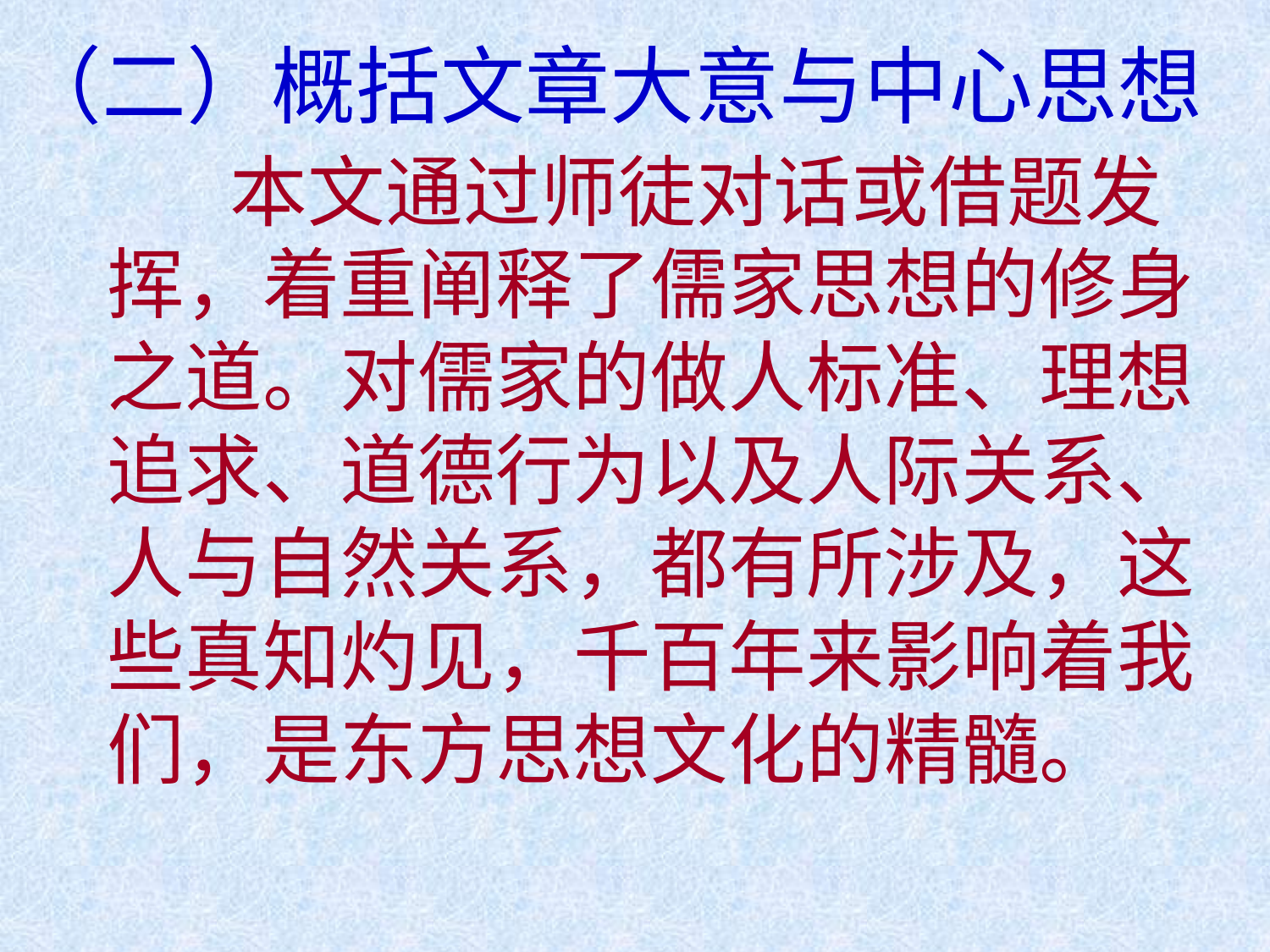

（二）概括文章大意与中心思想
      本文通过师徒对话或借题发挥，着重阐释了儒家思想的修身之道。对儒家的做人标准、理想追求、道德行为以及人际关系、人与自然关系，都有所涉及，这些真知灼见，千百年来影响着我们，是东方思想文化的精髓。